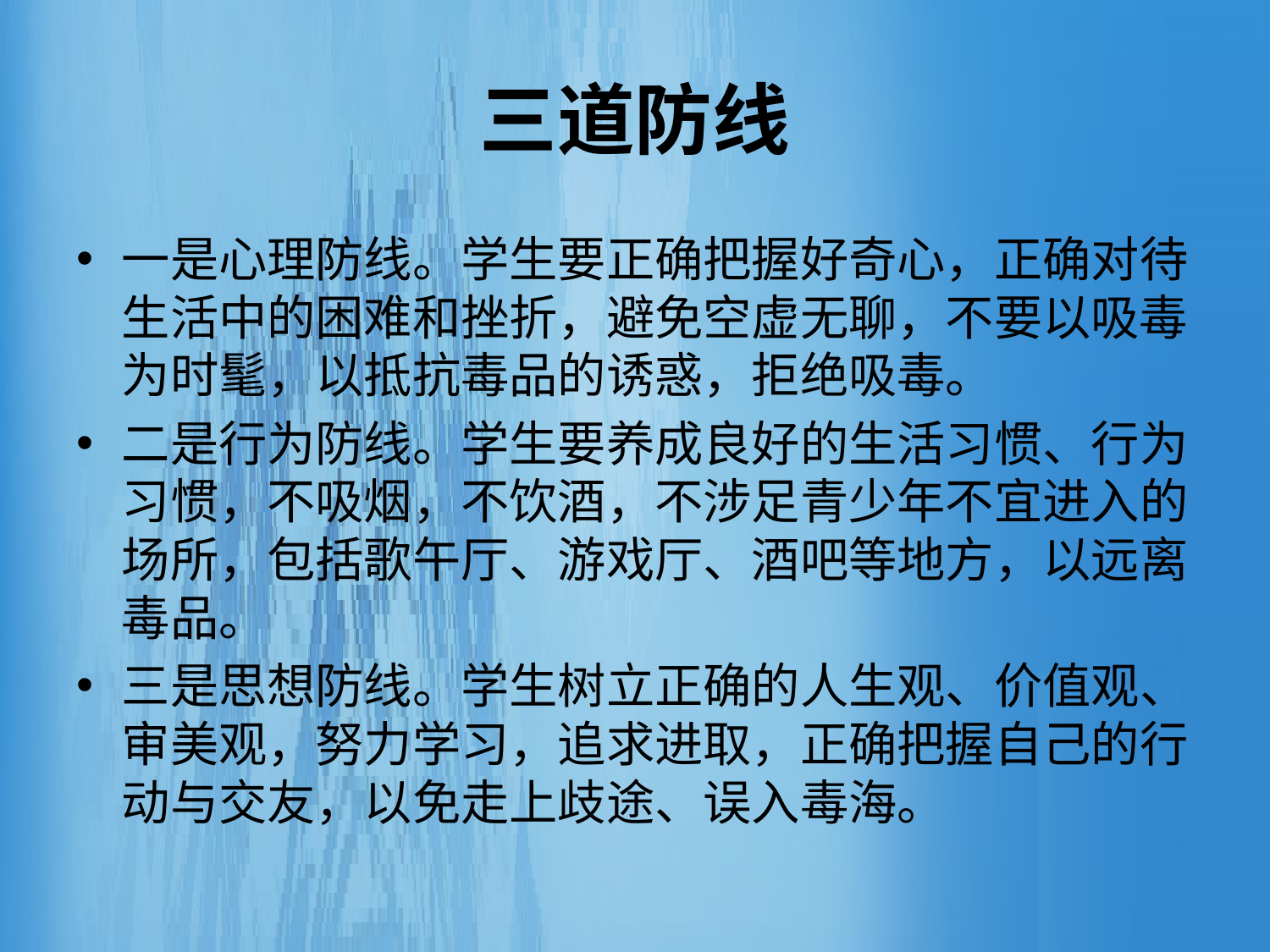

# 三道防线
一是心理防线。学生要正确把握好奇心，正确对待生活中的困难和挫折，避免空虚无聊，不要以吸毒为时髦，以抵抗毒品的诱惑，拒绝吸毒。
二是行为防线。学生要养成良好的生活习惯、行为习惯，不吸烟，不饮酒，不涉足青少年不宜进入的场所，包括歌午厅、游戏厅、酒吧等地方，以远离毒品。
三是思想防线。学生树立正确的人生观、价值观、审美观，努力学习，追求进取，正确把握自己的行动与交友，以免走上歧途、误入毒海。